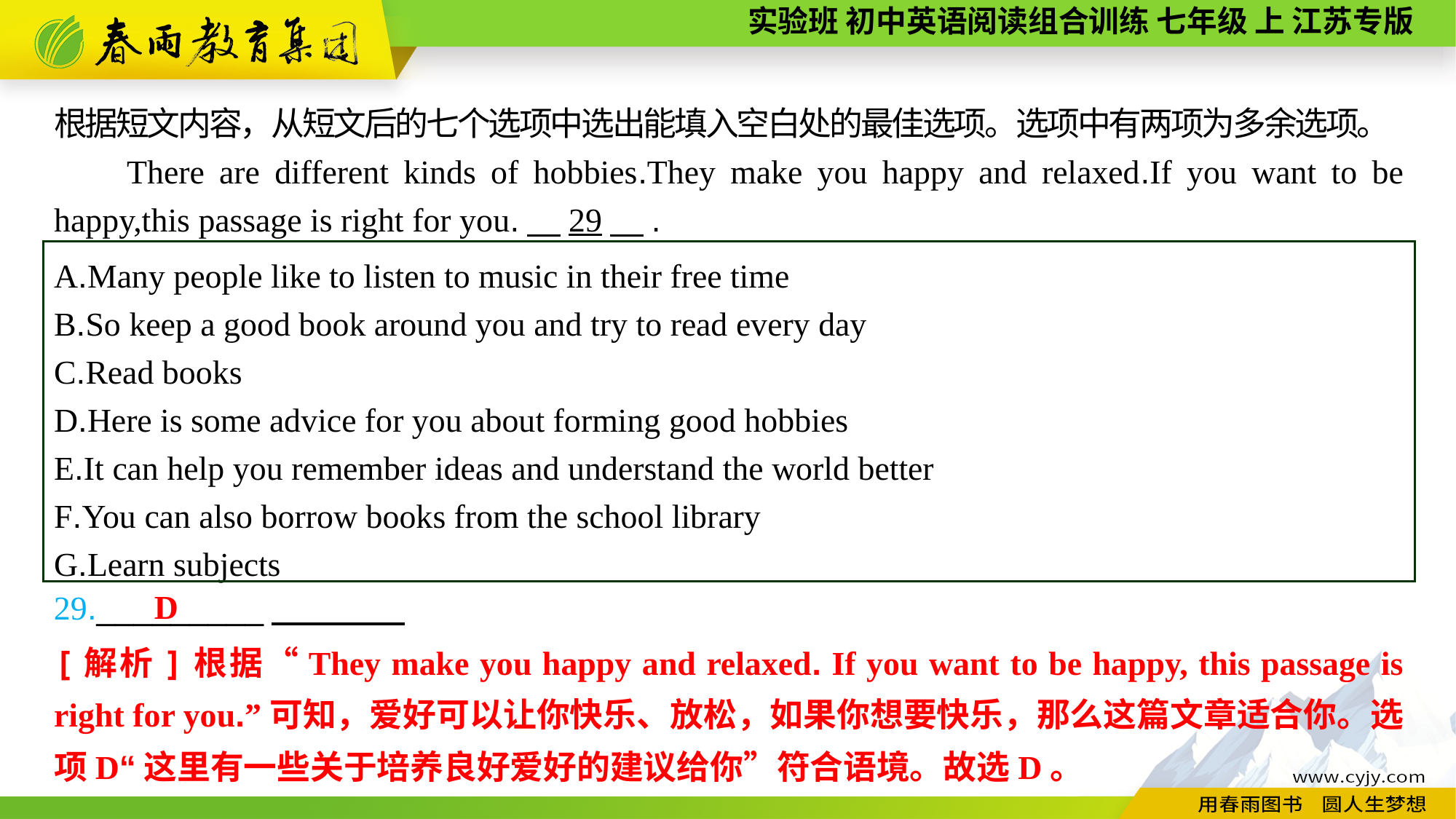

根据短文内容，从短文后的七个选项中选出能填入空白处的最佳选项。选项中有两项为多余选项。
There are different kinds of hobbies.They make you happy and relaxed.If you want to be happy,this passage is right for you.　29　.
A.Many people like to listen to music in their free time
B.So keep a good book around you and try to read every day
C.Read books
D.Here is some advice for you about forming good hobbies
E.It can help you remember ideas and understand the world better
F.You can also borrow books from the school library
G.Learn subjects

D
29._________
[解析]根据“They make you happy and relaxed. If you want to be happy, this passage is right for you.”可知，爱好可以让你快乐、放松，如果你想要快乐，那么这篇文章适合你。选项D“这里有一些关于培养良好爱好的建议给你”符合语境。故选D。